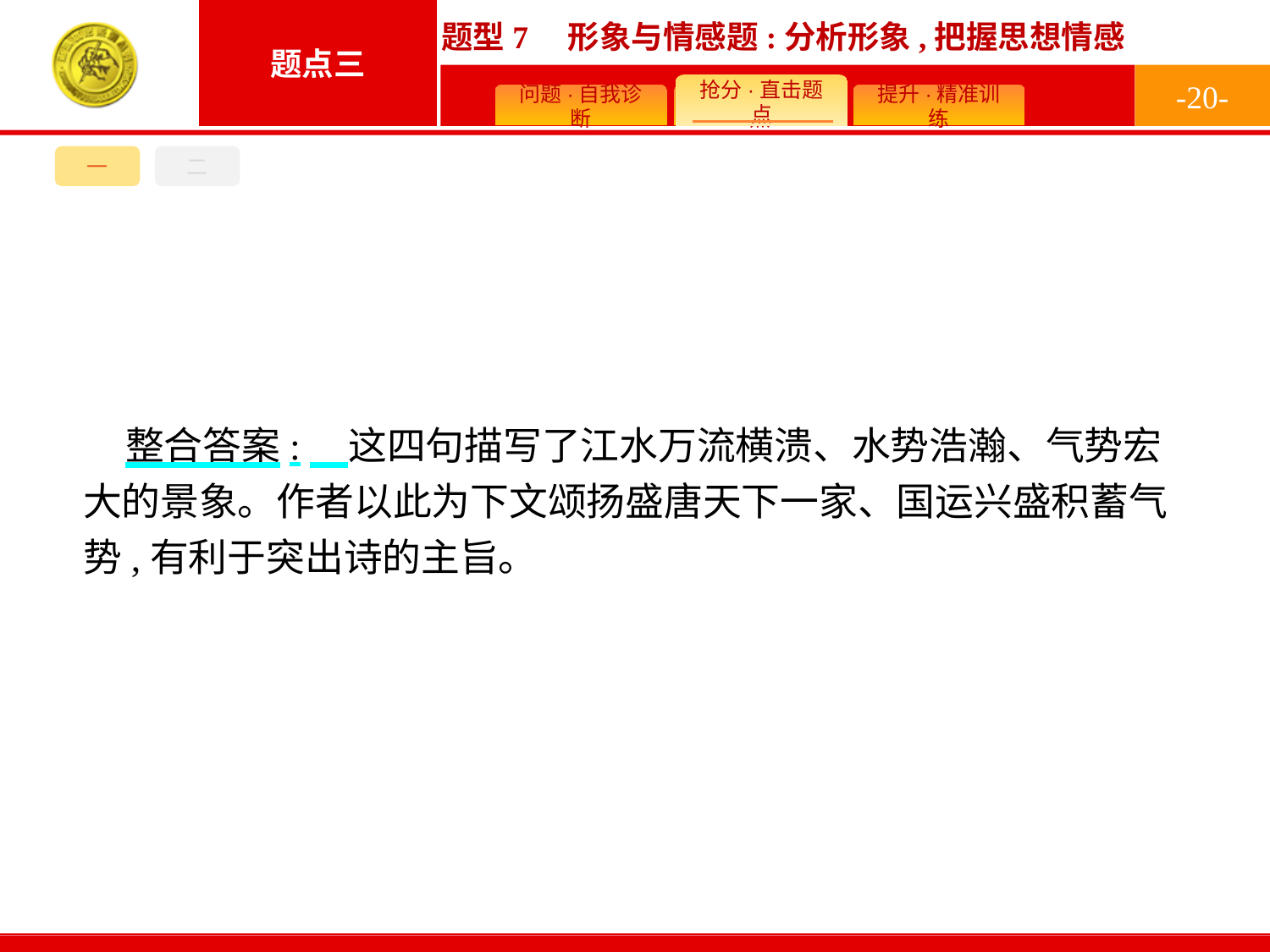

-20-
一
二
整合答案:　这四句描写了江水万流横溃、水势浩瀚、气势宏大的景象。作者以此为下文颂扬盛唐天下一家、国运兴盛积蓄气势,有利于突出诗的主旨。